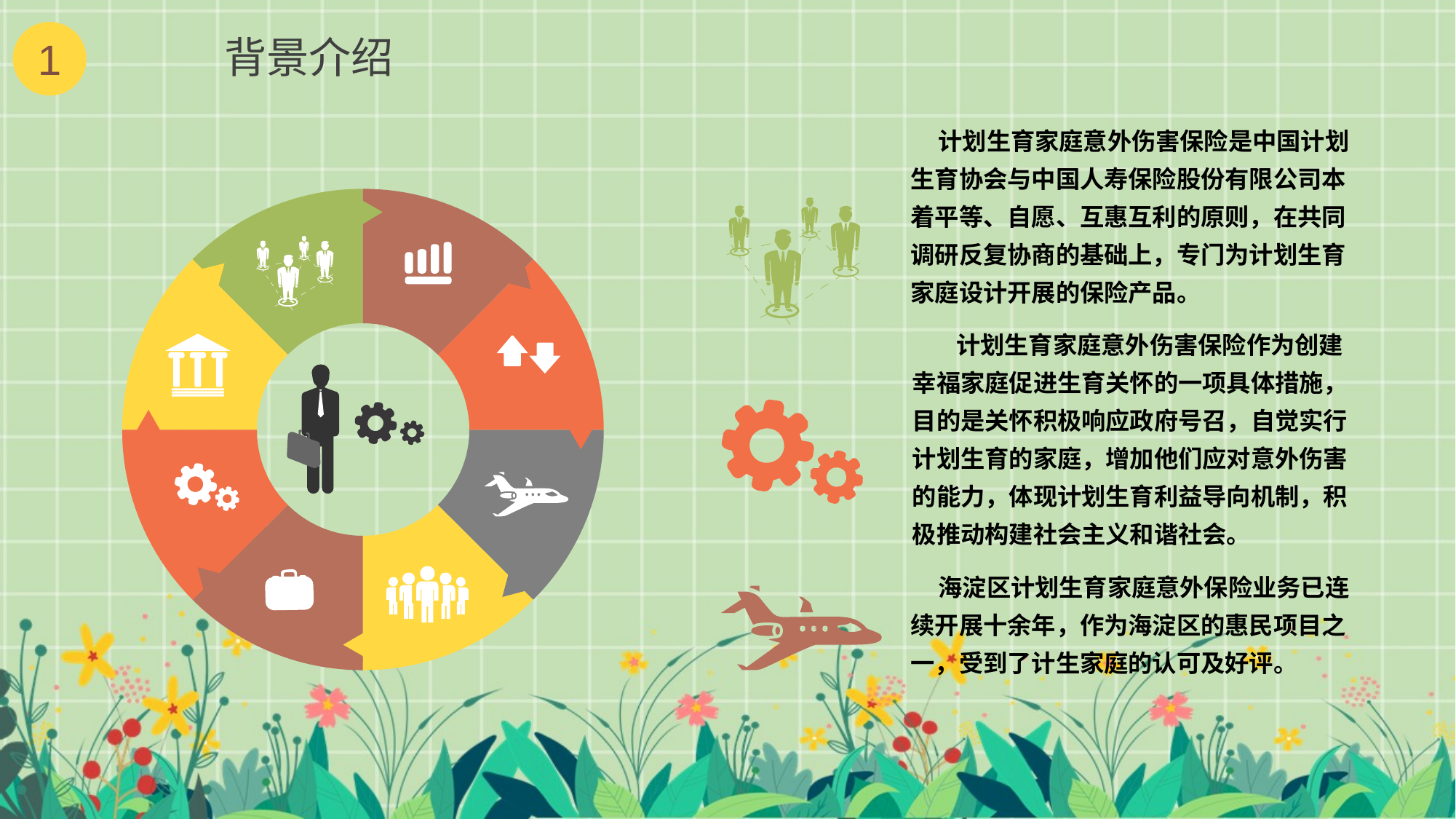

1
背景介绍
    计划生育家庭意外伤害保险是中国计划生育协会与中国人寿保险股份有限公司本着平等、自愿、互惠互利的原则，在共同调研反复协商的基础上，专门为计划生育家庭设计开展的保险产品。

       计划生育家庭意外伤害保险作为创建幸福家庭促进生育关怀的一项具体措施，目的是关怀积极响应政府号召，自觉实行计划生育的家庭，增加他们应对意外伤害的能力，体现计划生育利益导向机制，积极推动构建社会主义和谐社会。

    海淀区计划生育家庭意外保险业务已连续开展十余年，作为海淀区的惠民项目之一，受到了计生家庭的认可及好评。